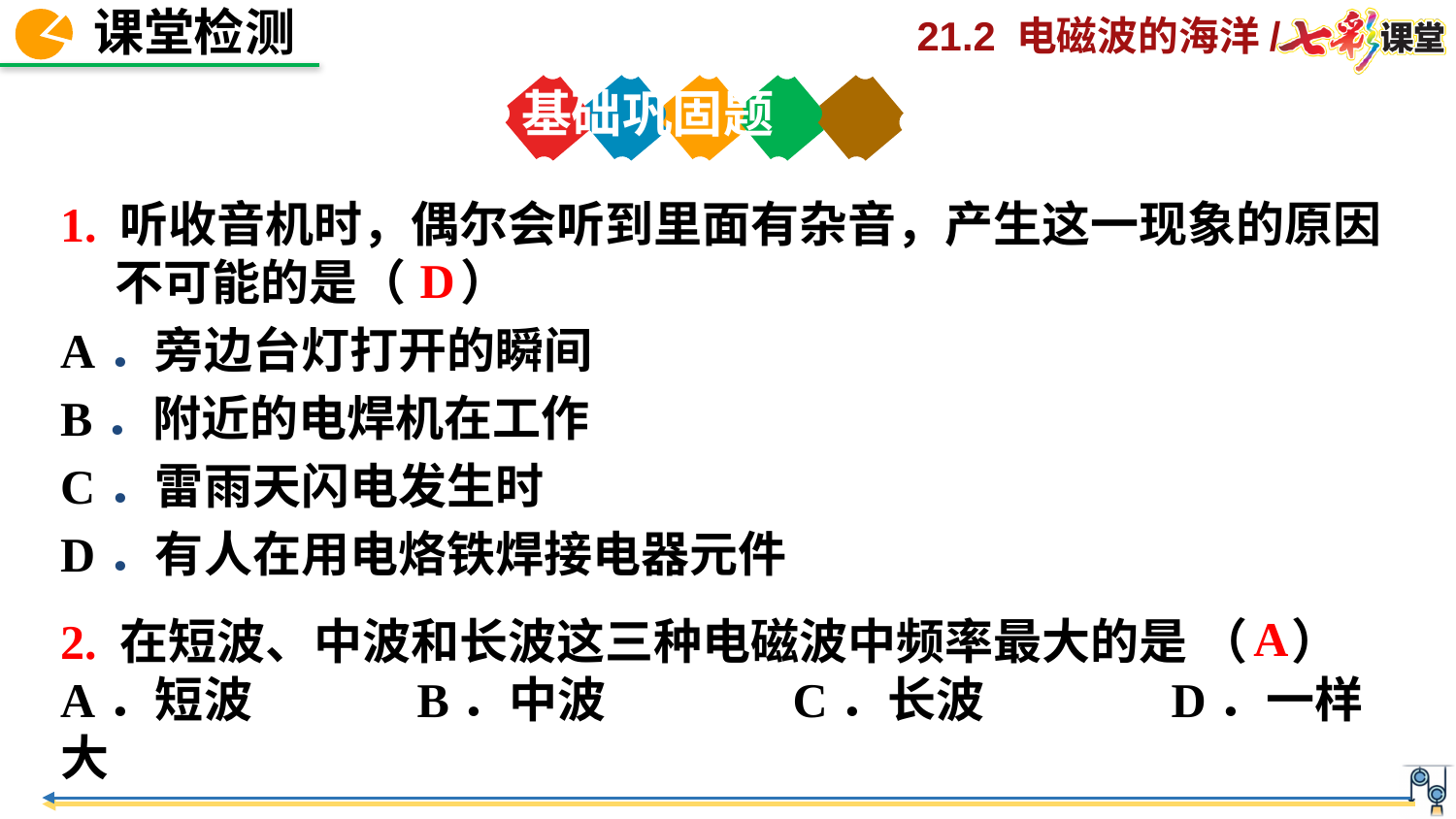

基础巩固题

1. 听收音机时，偶尔会听到里面有杂音，产生这一现象的原因不可能的是（     ）
A．旁边台灯打开的瞬间
B．附近的电焊机在工作
C．雷雨天闪电发生时
D．有人在用电烙铁焊接电器元件
D
A
2. 在短波、中波和长波这三种电磁波中频率最大的是 （    ）
A．短波              B．中波                C．长波                D．一样大